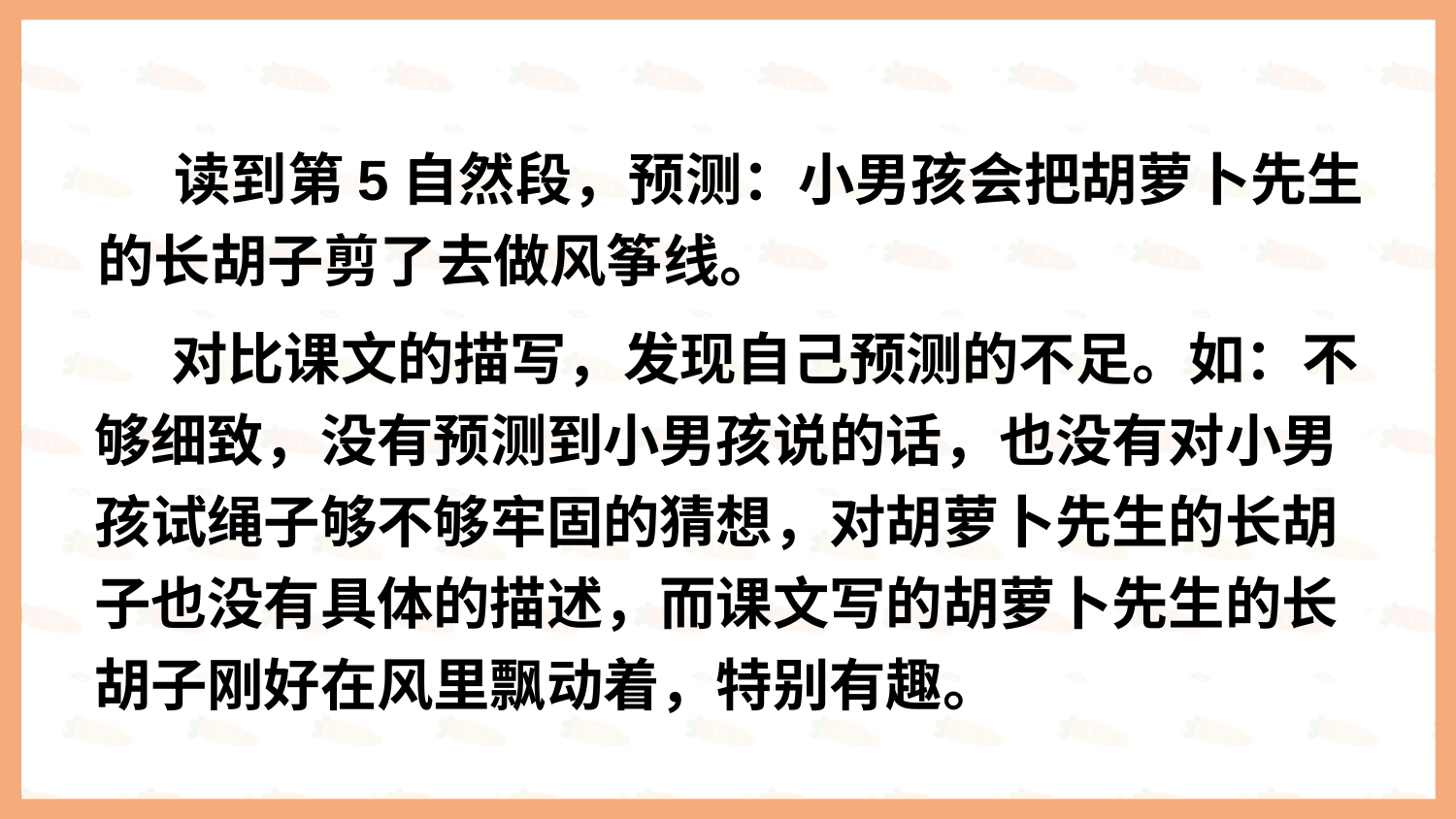

读到第5自然段，预测：小男孩会把胡萝卜先生的长胡子剪了去做风筝线。
    对比课文的描写，发现自己预测的不足。如：不够细致，没有预测到小男孩说的话，也没有对小男孩试绳子够不够牢固的猜想，对胡萝卜先生的长胡子也没有具体的描述，而课文写的胡萝卜先生的长胡子刚好在风里飘动着，特别有趣。